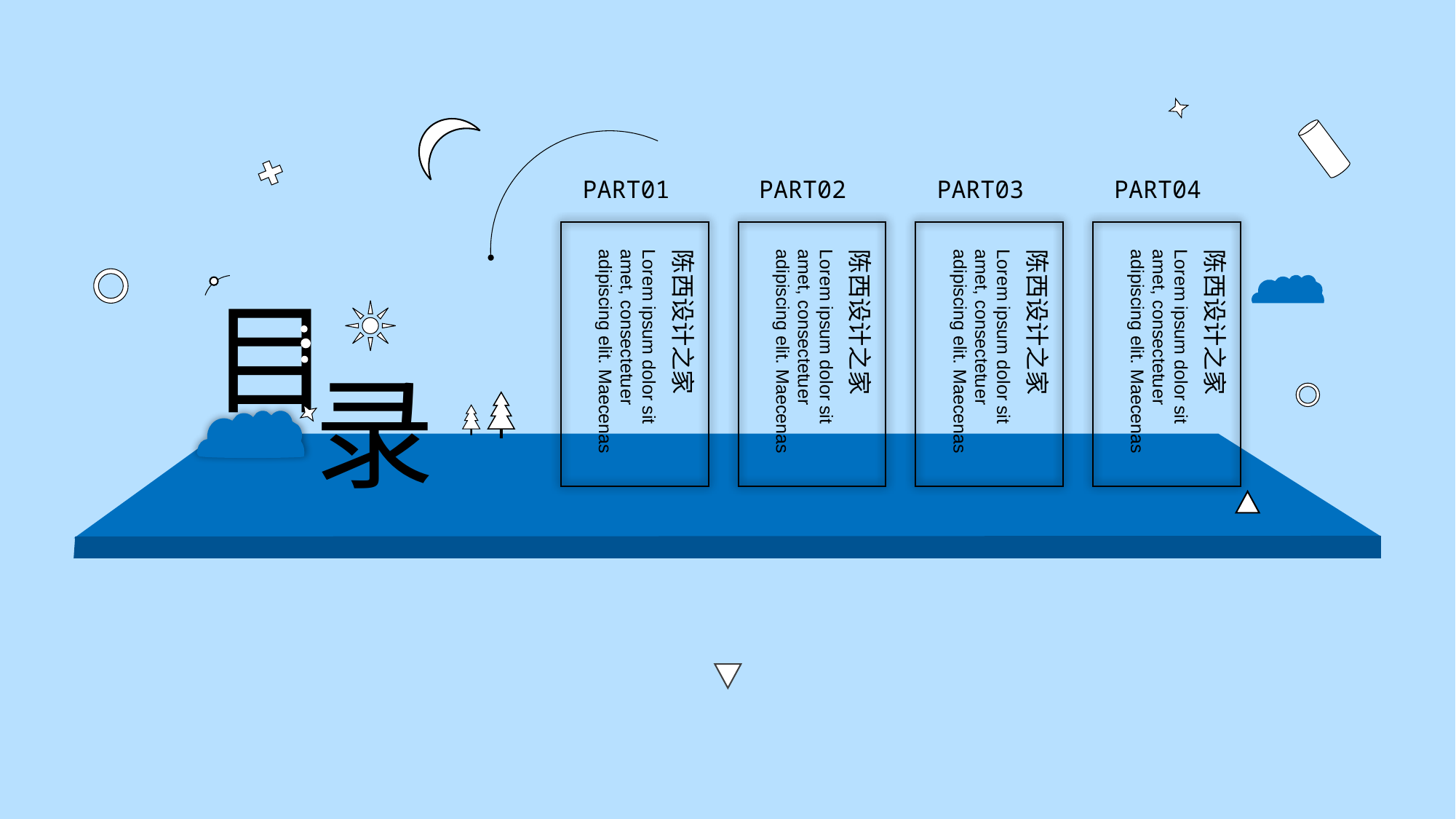

PART01
PART02
PART03
PART04

Lorem ipsum dolor sit amet, consectetuer adipiscing elit. Maecenas
陈西设计之家
Lorem ipsum dolor sit amet, consectetuer adipiscing elit. Maecenas
陈西设计之家
Lorem ipsum dolor sit amet, consectetuer adipiscing elit. Maecenas
陈西设计之家
Lorem ipsum dolor sit amet, consectetuer adipiscing elit. Maecenas
陈西设计之家

目

录